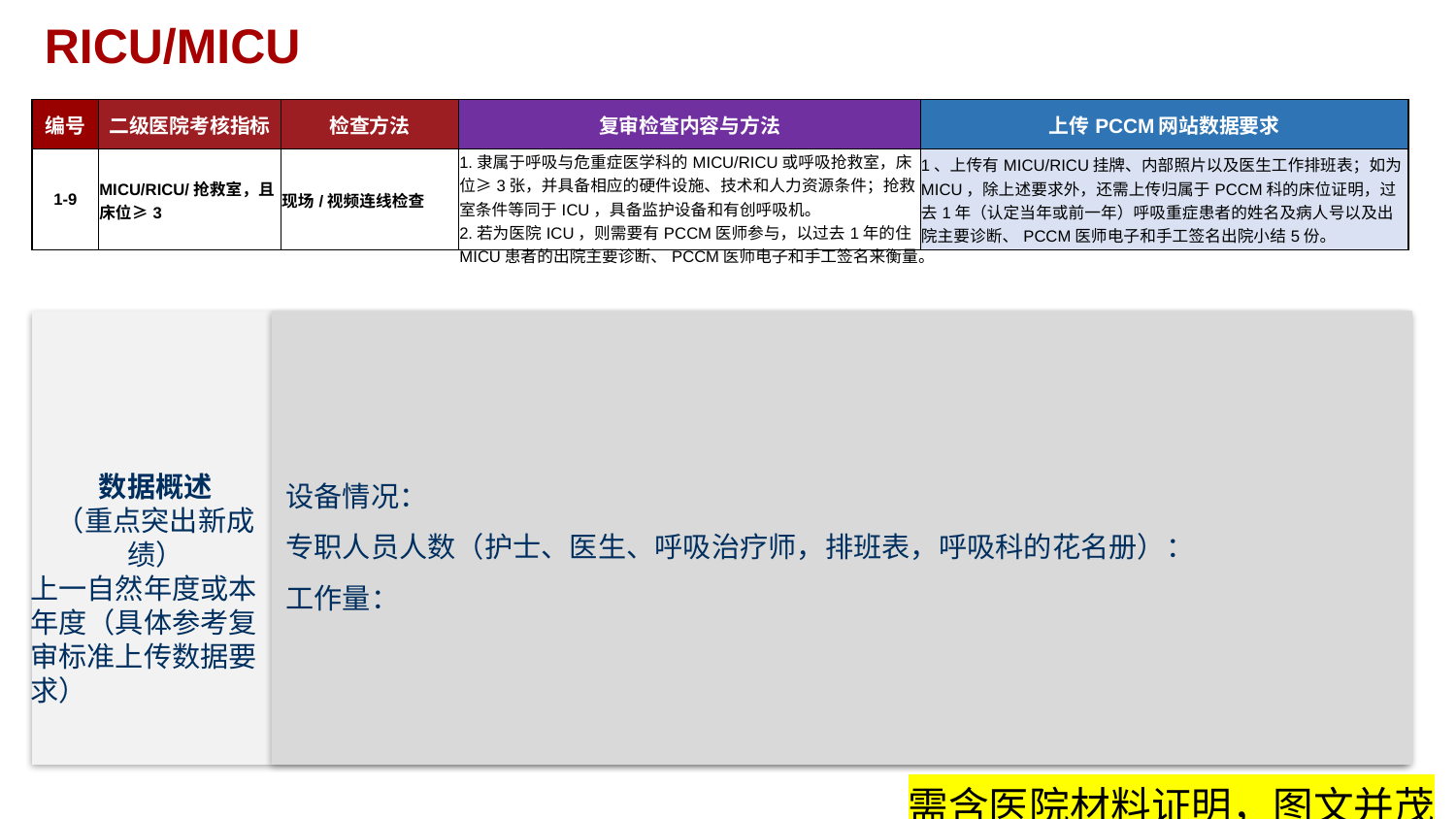

# RICU/MICU
| 编号 | 二级医院考核指标 | 检查方法 | 复审检查内容与方法 | 上传PCCM网站数据要求 |
| --- | --- | --- | --- | --- |
| 1-9 | MICU/RICU/抢救室，且床位≥3 | 现场/视频连线检查 | 1.隶属于呼吸与危重症医学科的MICU/RICU或呼吸抢救室，床位≥3张，并具备相应的硬件设施、技术和人力资源条件；抢救室条件等同于ICU，具备监护设备和有创呼吸机。 2.若为医院ICU，则需要有PCCM医师参与，以过去1年的住MICU患者的出院主要诊断、PCCM医师电子和手工签名来衡量。 | 1、上传有MICU/RICU挂牌、内部照片以及医生工作排班表；如为MICU，除上述要求外，还需上传归属于PCCM科的床位证明，过去1年（认定当年或前一年）呼吸重症患者的姓名及病人号以及出院主要诊断、PCCM医师电子和手工签名出院小结5份。 |
设备情况：
专职人员人数（护士、医生、呼吸治疗师，排班表，呼吸科的花名册）：
工作量：

数据概述
（重点突出新成绩）
上一自然年度或本年度（具体参考复审标准上传数据要求）

需含医院材料证明，图文并茂